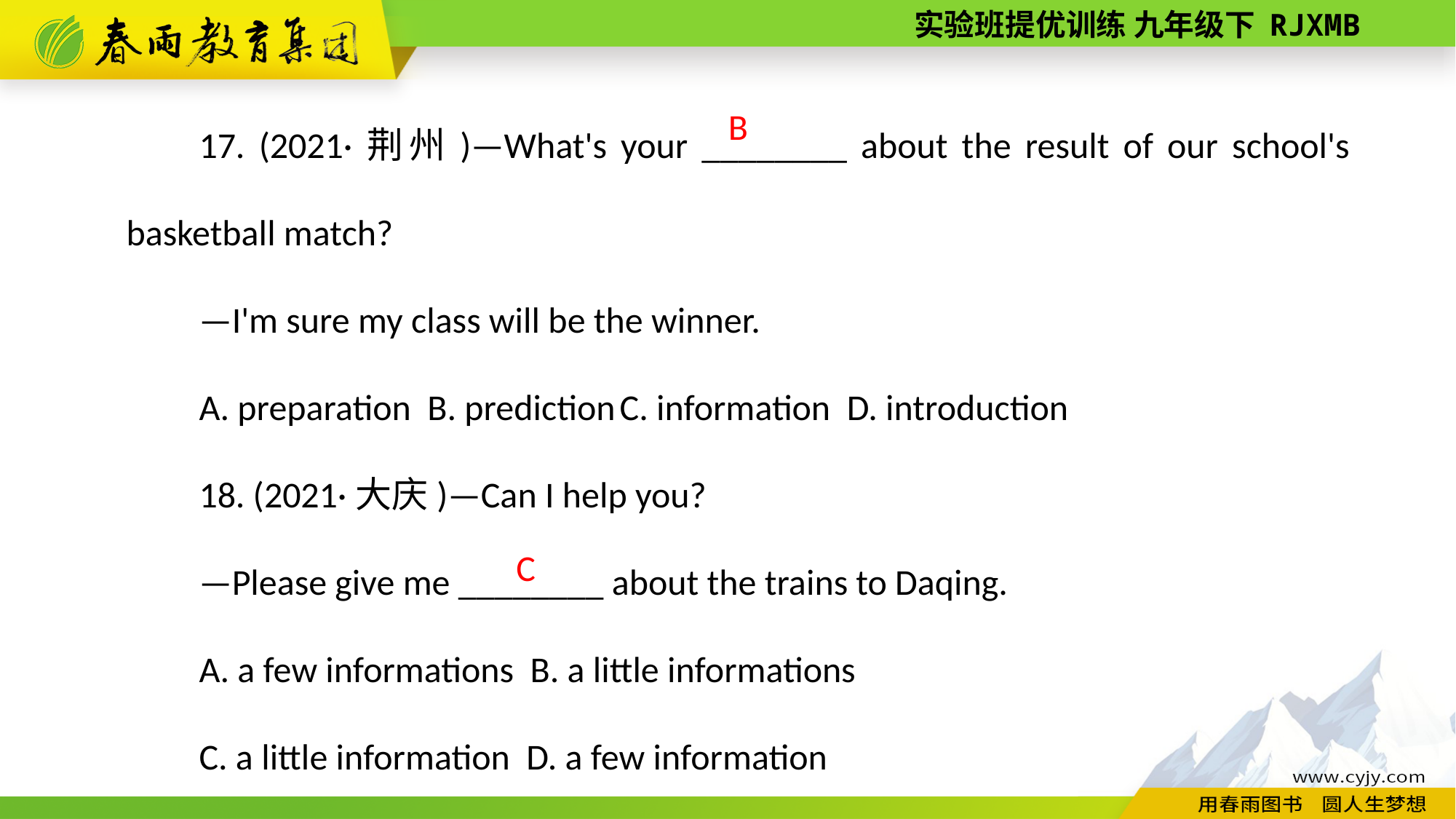

17. (2021·荆州)—What's your ________ about the result of our school's basketball match?
—I'm sure my class will be the winner.
A. preparation  B. prediction C. information  D. introduction
18. (2021·大庆)—Can I help you?
—Please give me ________ about the trains to Daqing.
A. a few informations  B. a little informations
C. a little information  D. a few information
B
C